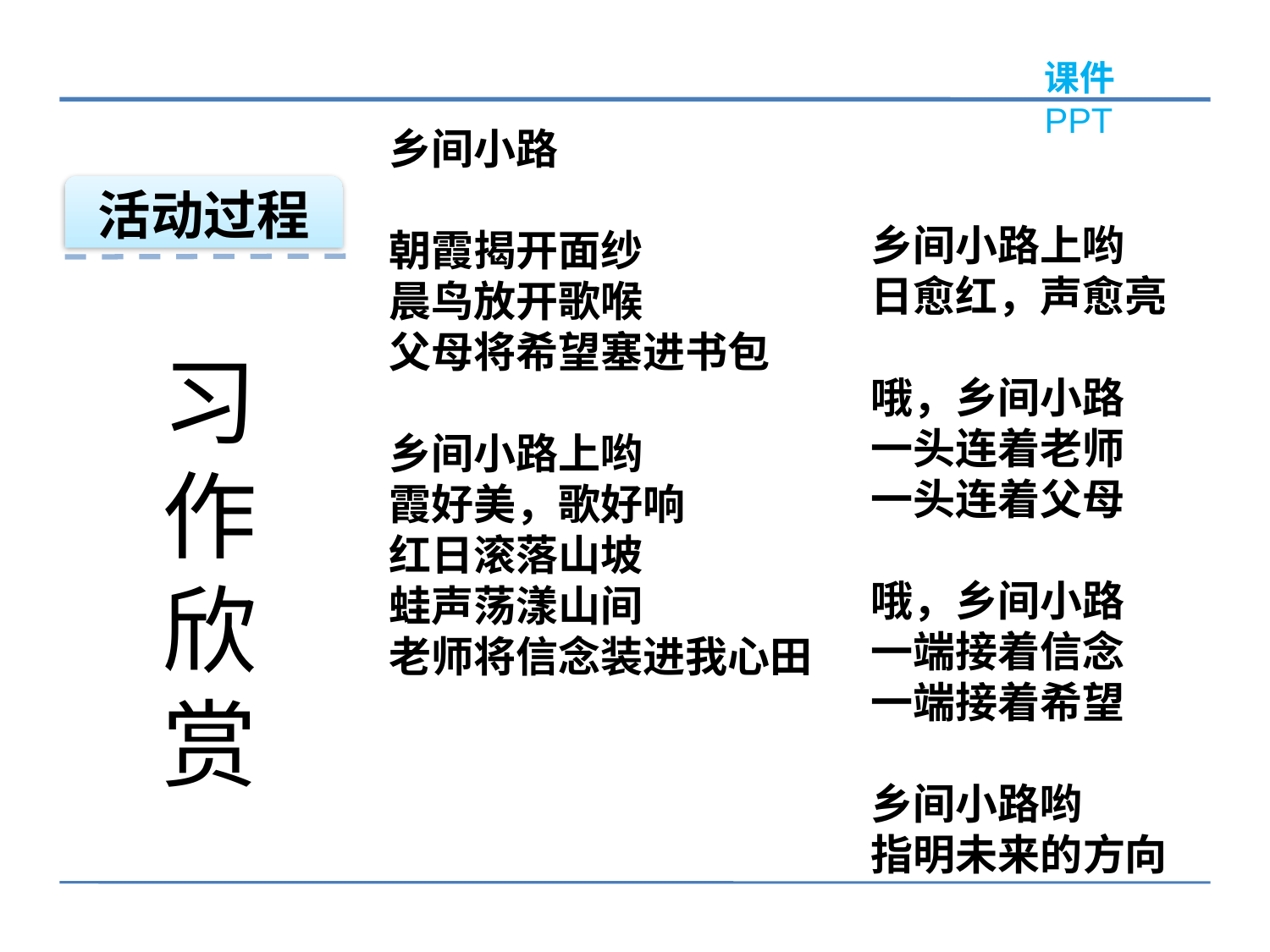

乡间小路

朝霞揭开面纱
晨鸟放开歌喉
父母将希望塞进书包

乡间小路上哟
霞好美，歌好响
红日滚落山坡
蛙声荡漾山间
老师将信念装进我心田

活动过程
乡间小路上哟
日愈红，声愈亮

哦，乡间小路
一头连着老师
一头连着父母

哦，乡间小路
一端接着信念
一端接着希望

乡间小路哟
指明未来的方向
习
作
欣
赏